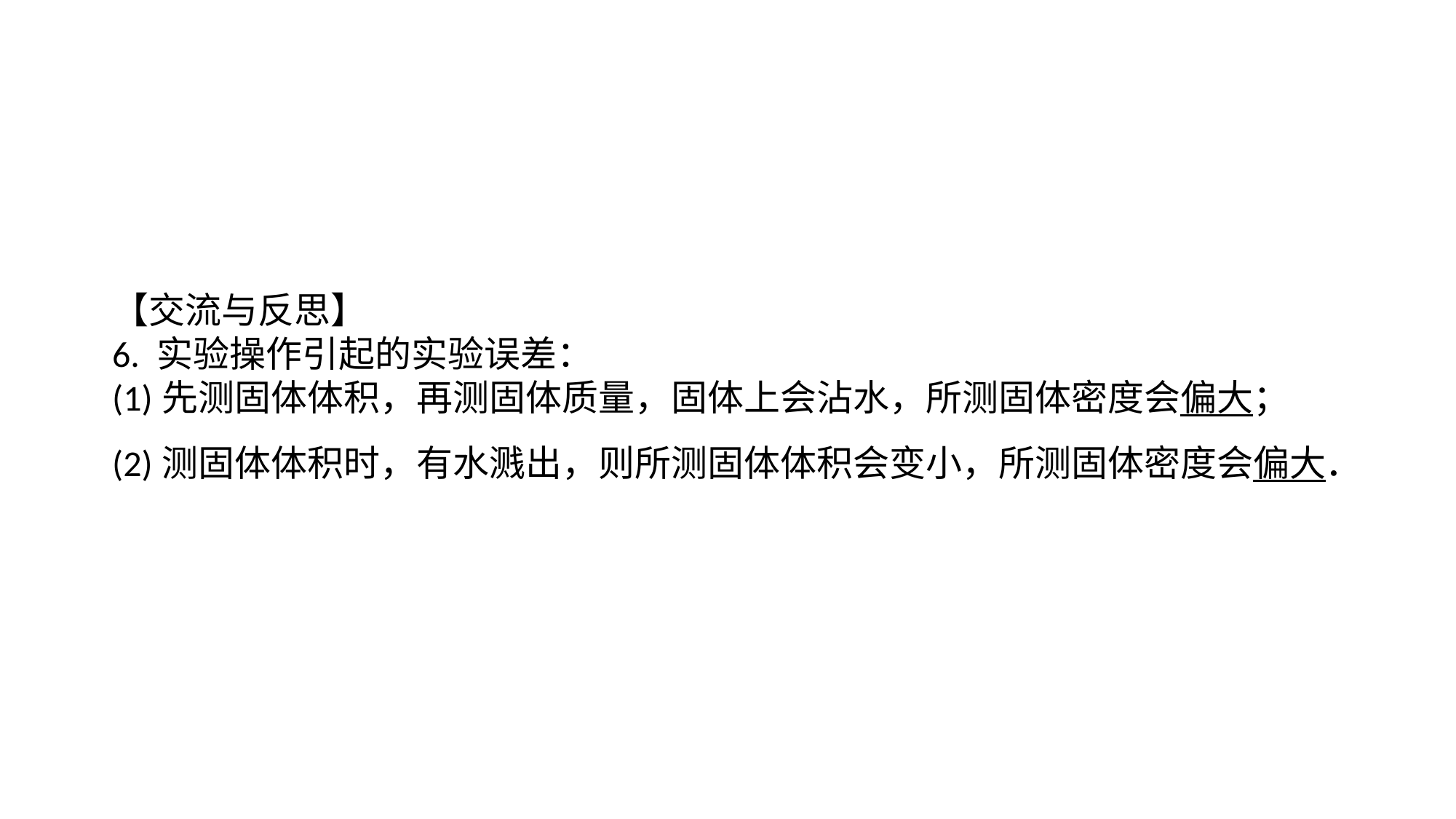

【交流与反思】6. 实验操作引起的实验误差：(1)先测固体体积，再测固体质量，固体上会沾水，所测固体密度会偏大；(2)测固体体积时，有水溅出，则所测固体体积会变小，所测固体密度会偏大．